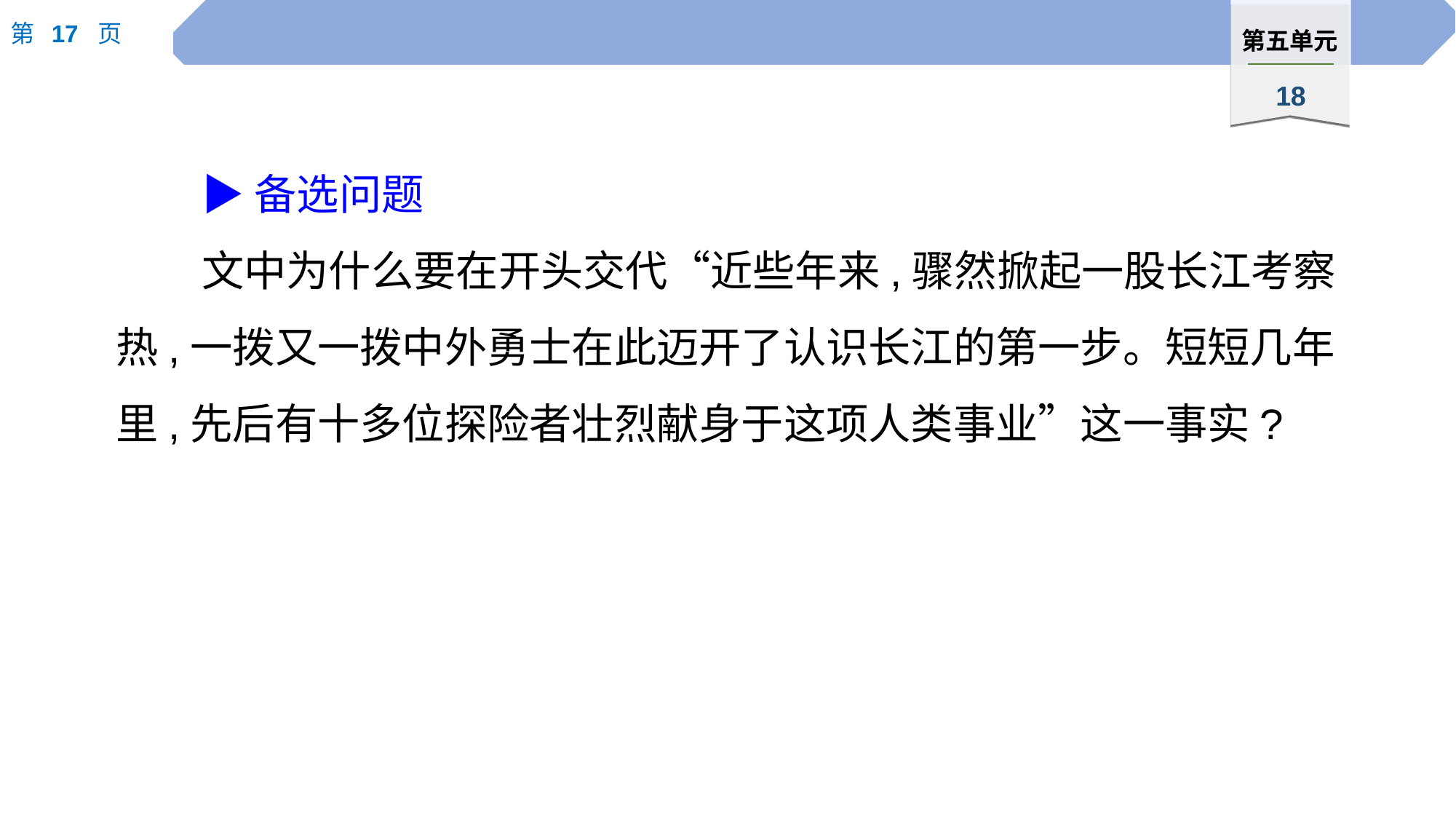

▶备选问题
文中为什么要在开头交代“近些年来,骤然掀起一股长江考察热,一拨又一拨中外勇士在此迈开了认识长江的第一步。短短几年里,先后有十多位探险者壮烈献身于这项人类事业”这一事实?